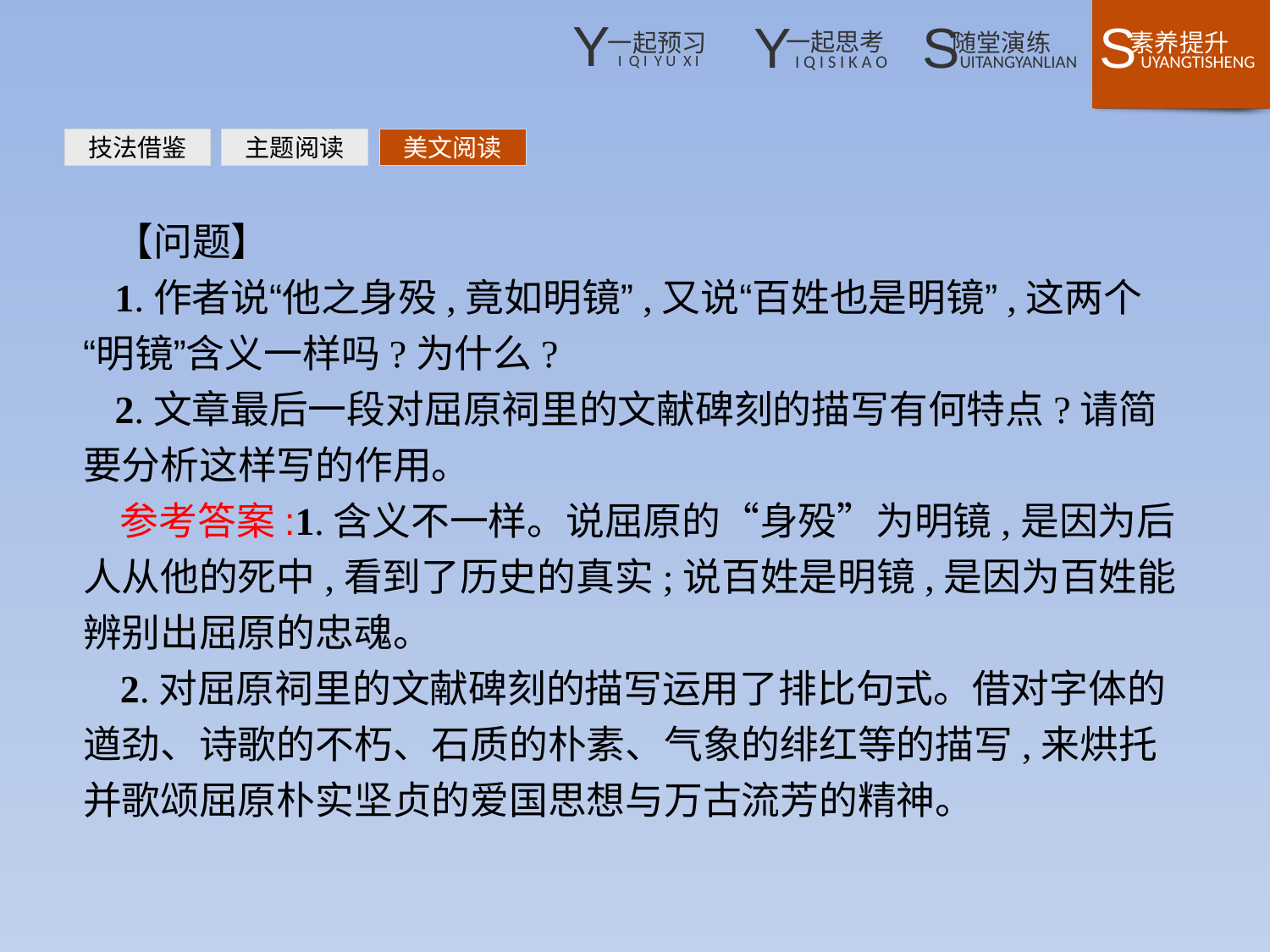

技法借鉴
主题阅读
美文阅读
【问题】
1.作者说“他之身殁,竟如明镜”,又说“百姓也是明镜”,这两个“明镜”含义一样吗?为什么?
2.文章最后一段对屈原祠里的文献碑刻的描写有何特点?请简要分析这样写的作用。
参考答案:1.含义不一样。说屈原的“身殁”为明镜,是因为后人从他的死中,看到了历史的真实;说百姓是明镜,是因为百姓能辨别出屈原的忠魂。
2.对屈原祠里的文献碑刻的描写运用了排比句式。借对字体的遒劲、诗歌的不朽、石质的朴素、气象的绯红等的描写,来烘托并歌颂屈原朴实坚贞的爱国思想与万古流芳的精神。